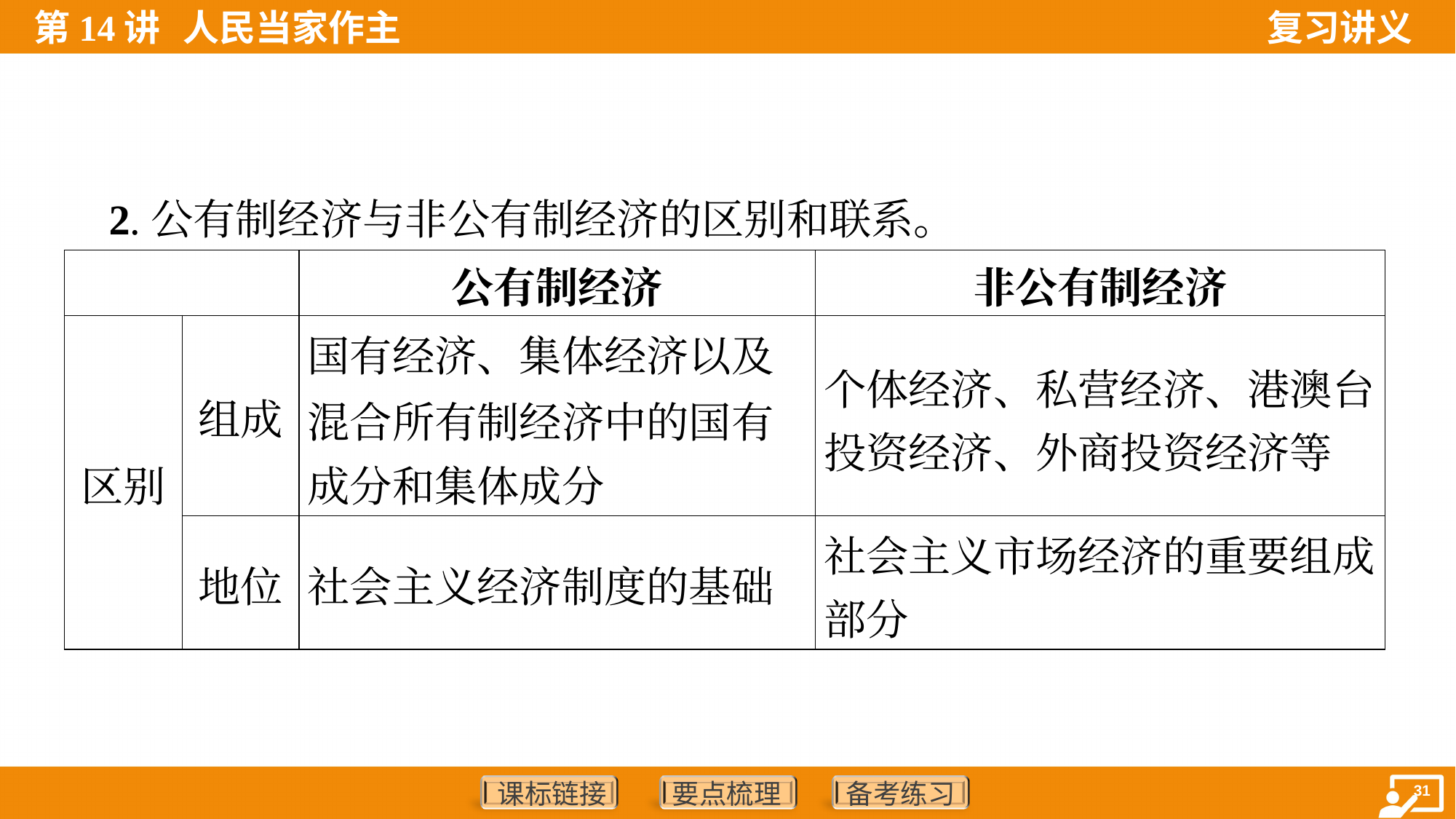

2.公有制经济与非公有制经济的区别和联系。
|  |  | 公有制经济 | 非公有制经济 |
| --- | --- | --- | --- |
| 区别 | 组成 | 国有经济、集体经济以及 混合所有制经济中的国有 成分和集体成分 | 个体经济、私营经济、港澳台 投资经济、外商投资经济等 |
|  | 地位 | 社会主义经济制度的基础 | 社会主义市场经济的重要组成 部分 |